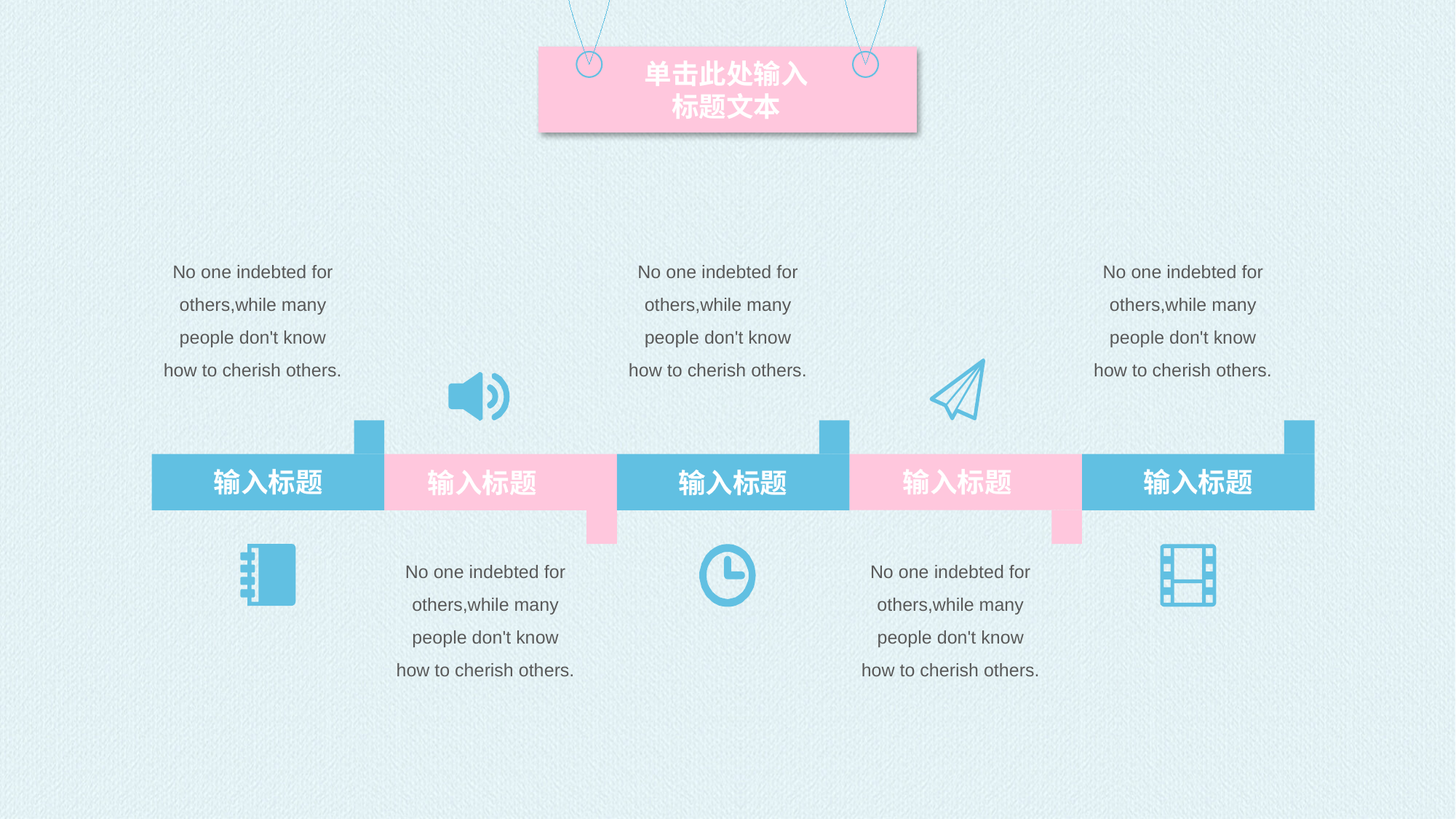

单击此处输入
标题文本
No one indebted for others,while many people don't know how to cherish others.
No one indebted for others,while many people don't know how to cherish others.
No one indebted for others,while many people don't know how to cherish others.

输入标题
输入标题
输入标题
输入标题
输入标题

No one indebted for others,while many people don't know how to cherish others.

No one indebted for others,while many people don't know how to cherish others.